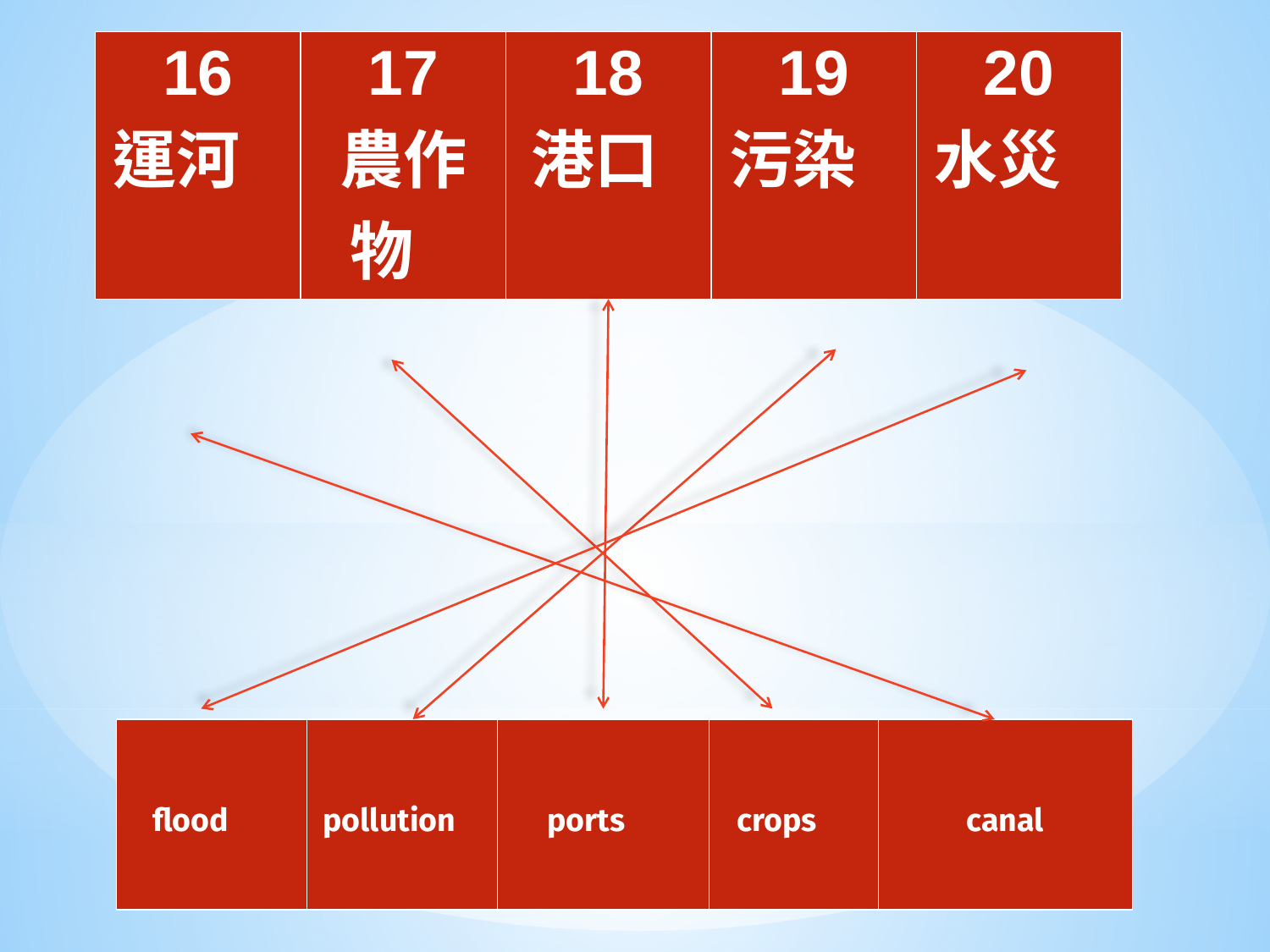

| 16 運河 | 17 農作物 | 18 港口 | 19 污染 | 20 水災 |
| --- | --- | --- | --- | --- |
| flood | pollution | ports | crops | canal |
| --- | --- | --- | --- | --- |